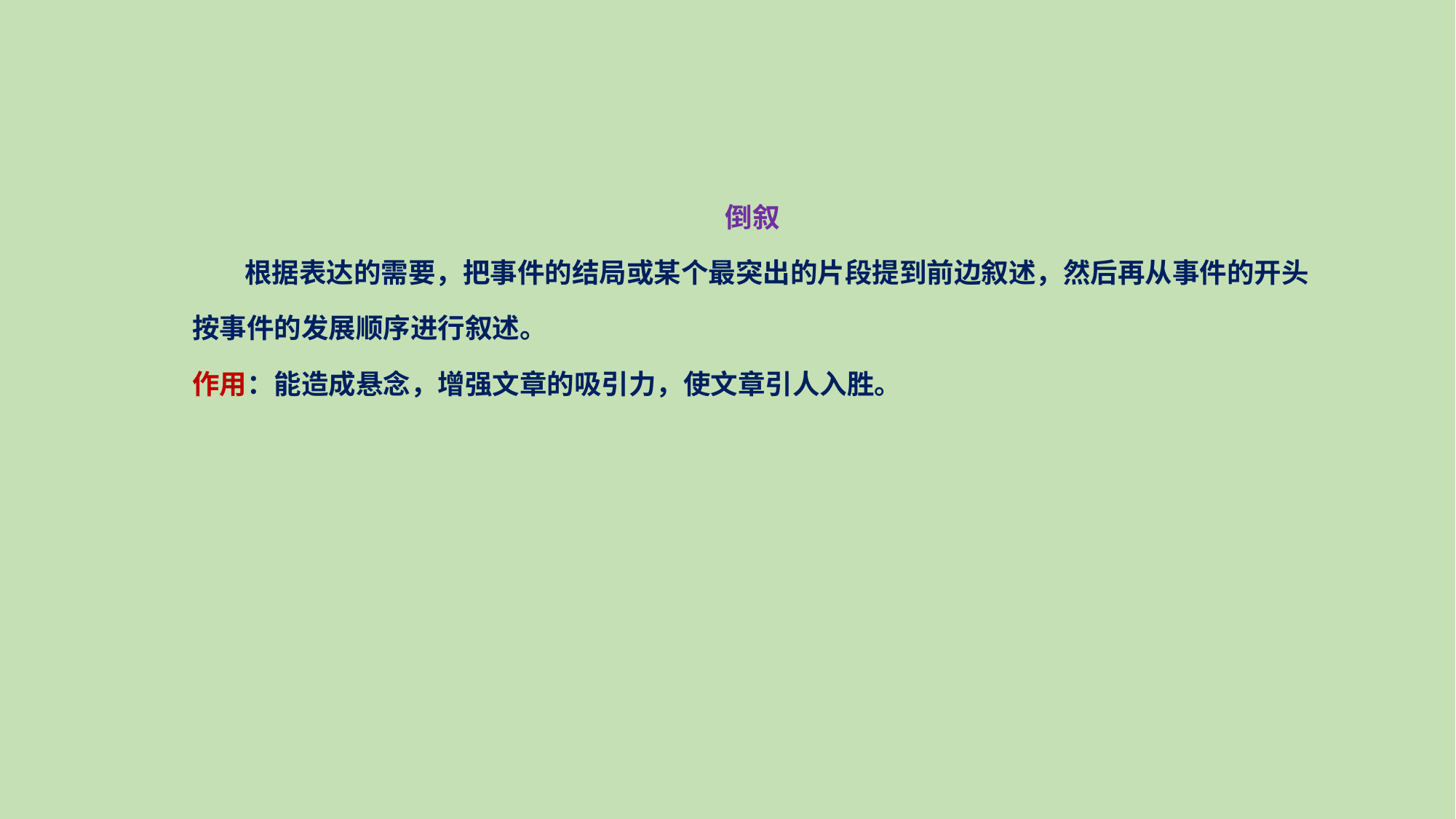

倒叙
      根据表达的需要，把事件的结局或某个最突出的片段提到前边叙述，然后再从事件的开头按事件的发展顺序进行叙述。
作用：能造成悬念，增强文章的吸引力，使文章引人入胜。